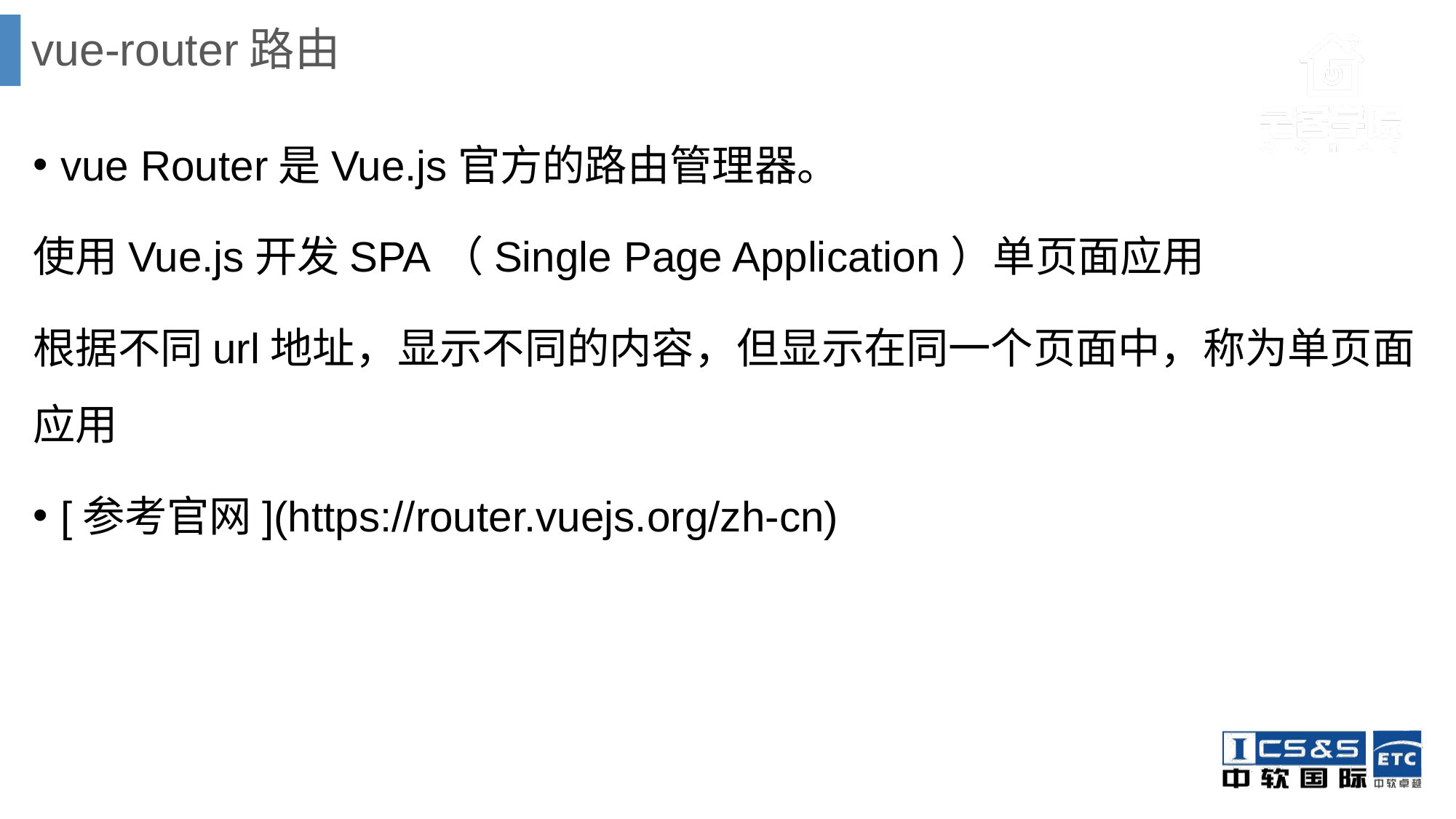

# vue-router路由
vue Router是Vue.js官方的路由管理器。
使用Vue.js开发SPA（Single Page Application）单页面应用
根据不同url地址，显示不同的内容，但显示在同一个页面中，称为单页面应用
[参考官网](https://router.vuejs.org/zh-cn)